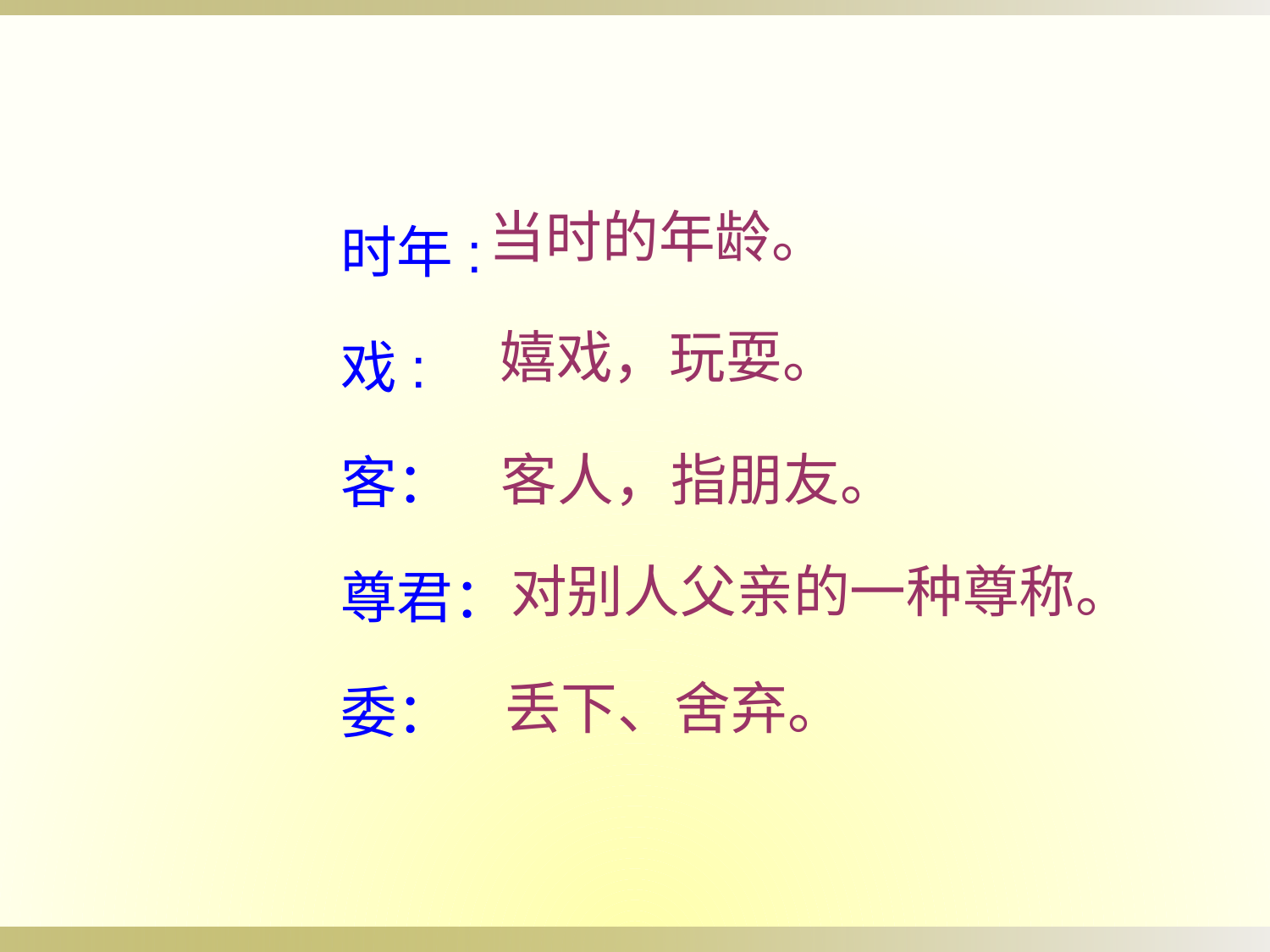

时年:
戏:
客：
尊君：
委：
当时的年龄。
嬉戏，玩耍。
客人，指朋友。
对别人父亲的一种尊称。
丢下、舍弃。